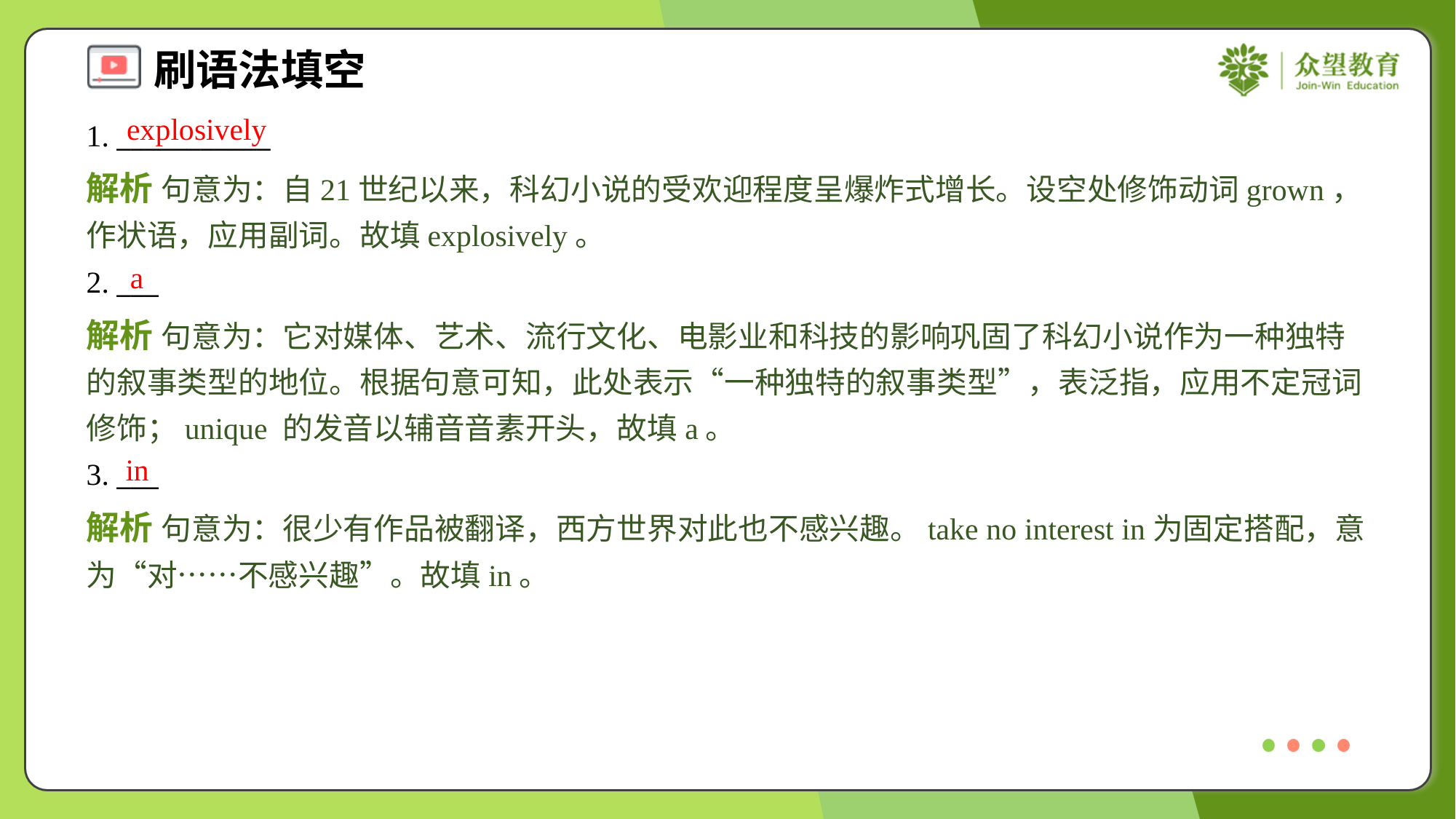

explosively
1. ___________
解析 句意为：自21世纪以来，科幻小说的受欢迎程度呈爆炸式增长。设空处修饰动词grown，作状语，应用副词。故填explosively。
a
2. ___
解析 句意为：它对媒体、艺术、流行文化、电影业和科技的影响巩固了科幻小说作为一种独特的叙事类型的地位。根据句意可知，此处表示“一种独特的叙事类型”，表泛指，应用不定冠词修饰；unique 的发音以辅音音素开头，故填a。
in
3. ___
解析 句意为：很少有作品被翻译，西方世界对此也不感兴趣。take no interest in为固定搭配，意为“对……不感兴趣”。故填in。